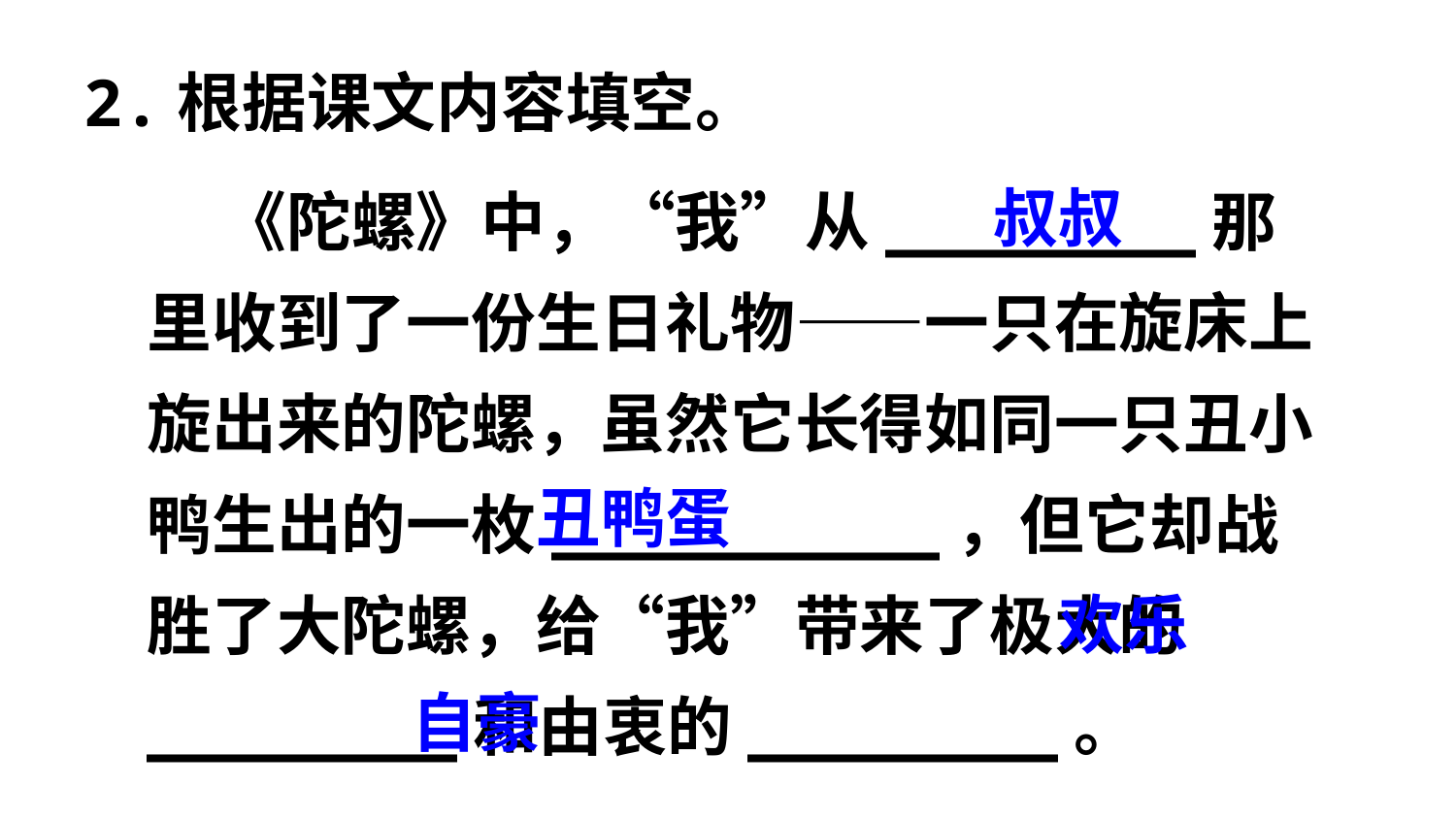

2.根据课文内容填空。
叔叔
    《陀螺》中，“我”从________那里收到了一份生日礼物——一只在旋床上旋出来的陀螺，虽然它长得如同一只丑小鸭生出的一枚__________，但它却战胜了大陀螺，给“我”带来了极大的________和由衷的________。
丑鸭蛋
欢乐
自豪